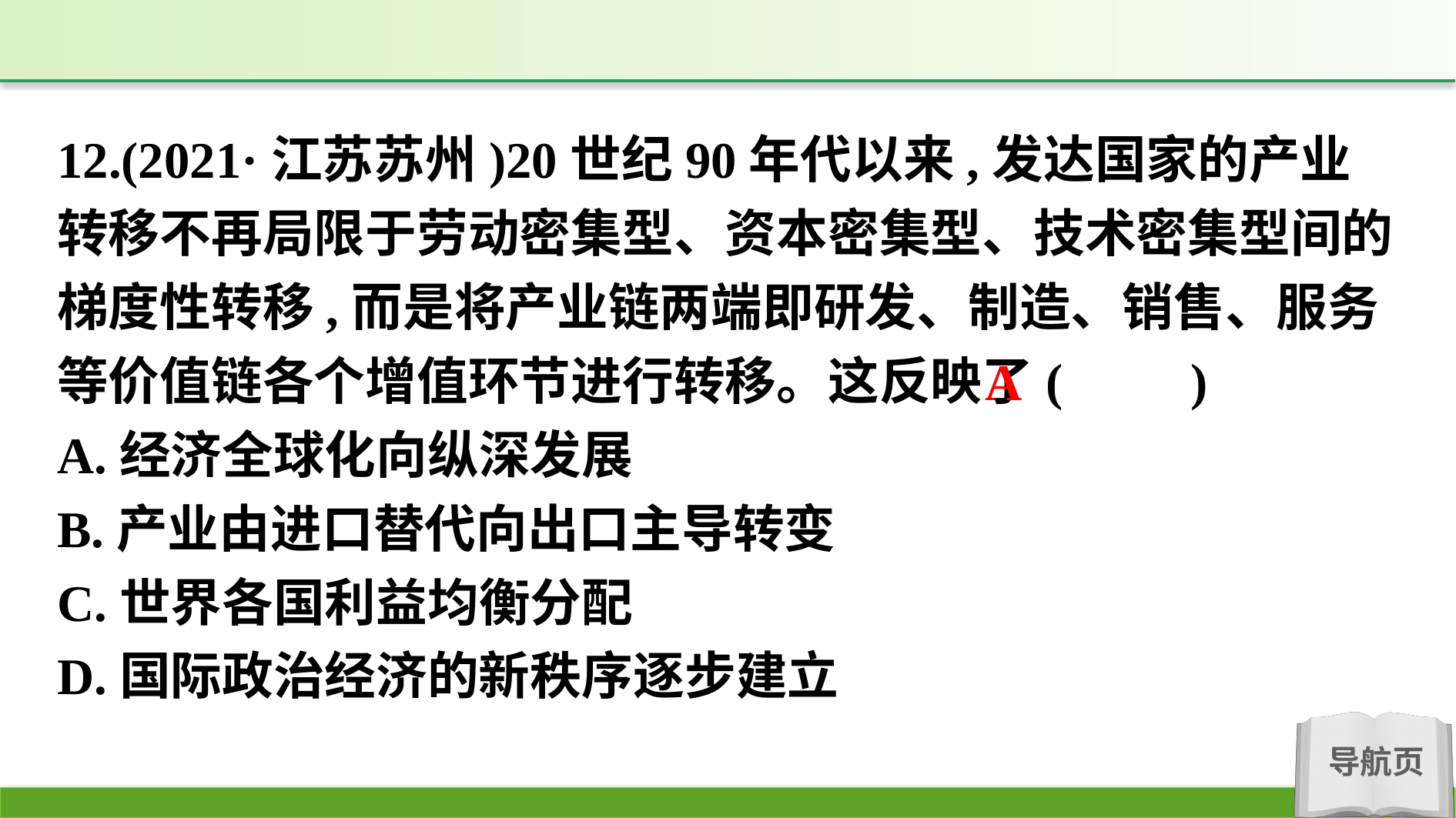

12.(2021·江苏苏州)20世纪90年代以来,发达国家的产业转移不再局限于劳动密集型、资本密集型、技术密集型间的梯度性转移,而是将产业链两端即研发、制造、销售、服务等价值链各个增值环节进行转移。这反映了(　　)
A.经济全球化向纵深发展
B.产业由进口替代向出口主导转变
C.世界各国利益均衡分配
D.国际政治经济的新秩序逐步建立
A